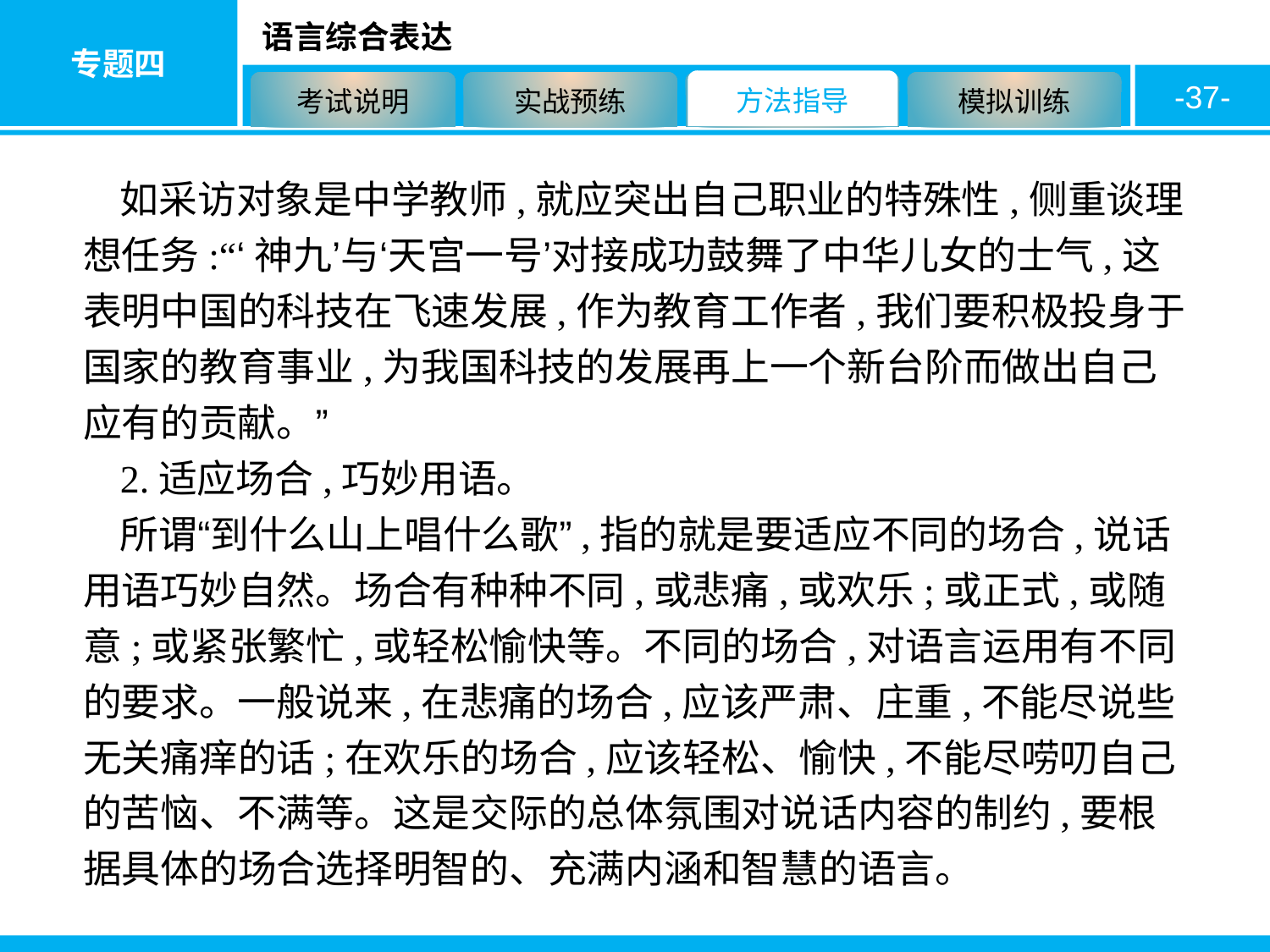

-37-
如采访对象是中学教师,就应突出自己职业的特殊性,侧重谈理想任务:“‘神九’与‘天宫一号’对接成功鼓舞了中华儿女的士气,这表明中国的科技在飞速发展,作为教育工作者,我们要积极投身于国家的教育事业,为我国科技的发展再上一个新台阶而做出自己应有的贡献。”
2.适应场合,巧妙用语。
所谓“到什么山上唱什么歌”,指的就是要适应不同的场合,说话用语巧妙自然。场合有种种不同,或悲痛,或欢乐;或正式,或随意;或紧张繁忙,或轻松愉快等。不同的场合,对语言运用有不同的要求。一般说来,在悲痛的场合,应该严肃、庄重,不能尽说些无关痛痒的话;在欢乐的场合,应该轻松、愉快,不能尽唠叨自己的苦恼、不满等。这是交际的总体氛围对说话内容的制约,要根据具体的场合选择明智的、充满内涵和智慧的语言。